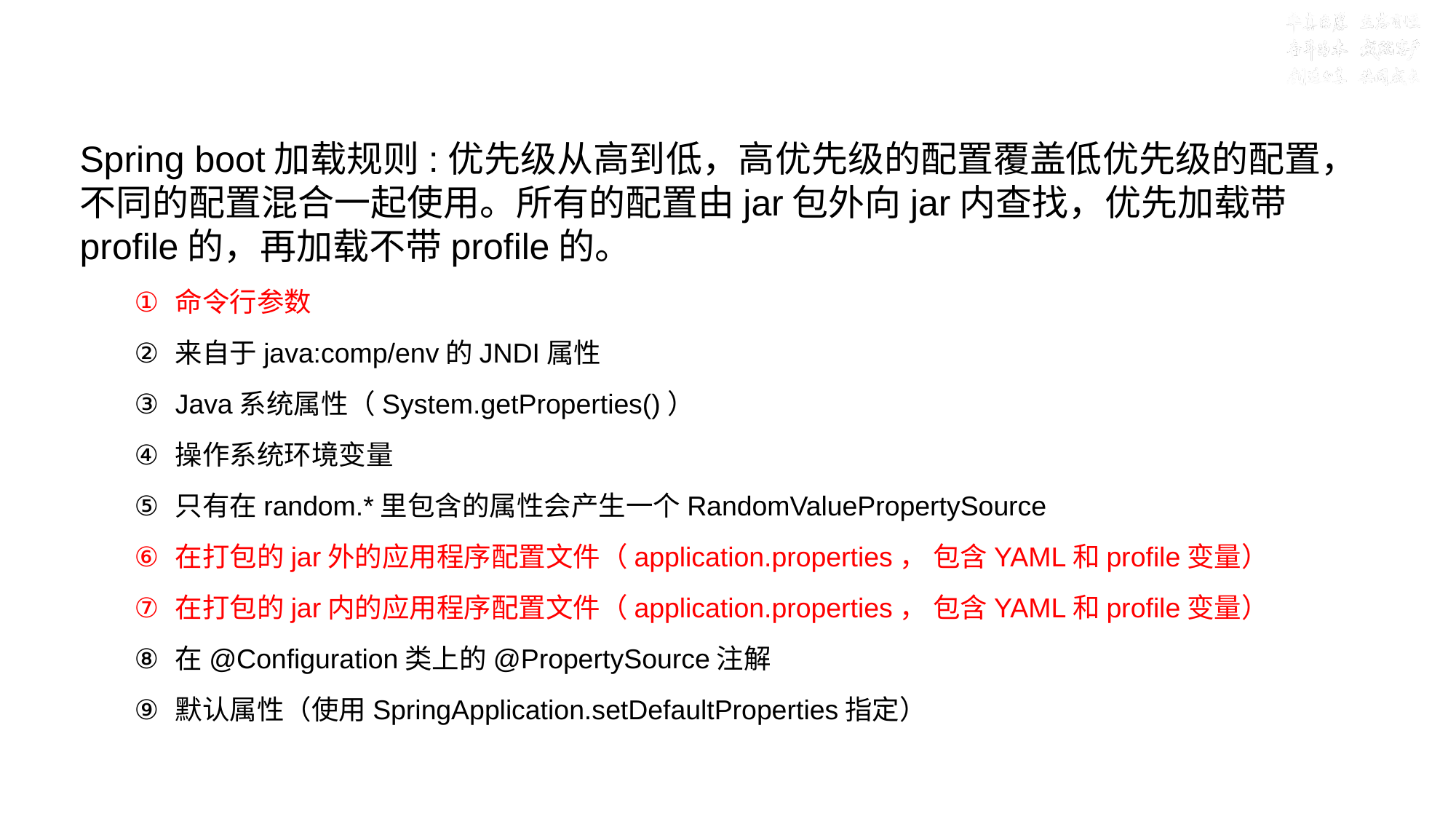

# 目标六：多文件配置,加载顺序与位置
Spring boot加载规则:优先级从高到低，高优先级的配置覆盖低优先级的配置，不同的配置混合一起使用。所有的配置由jar包外向jar内查找，优先加载带profile的，再加载不带profile的。
命令行参数
来自于java:comp/env的JNDI属性
Java系统属性（System.getProperties()）
操作系统环境变量
只有在random.*里包含的属性会产生一个RandomValuePropertySource
在打包的jar外的应用程序配置文件（application.properties， 包含YAML和profile变量）
在打包的jar内的应用程序配置文件（application.properties， 包含YAML和profile变量）
在@Configuration类上的@PropertySource注解
默认属性（使用SpringApplication.setDefaultProperties指定）

30